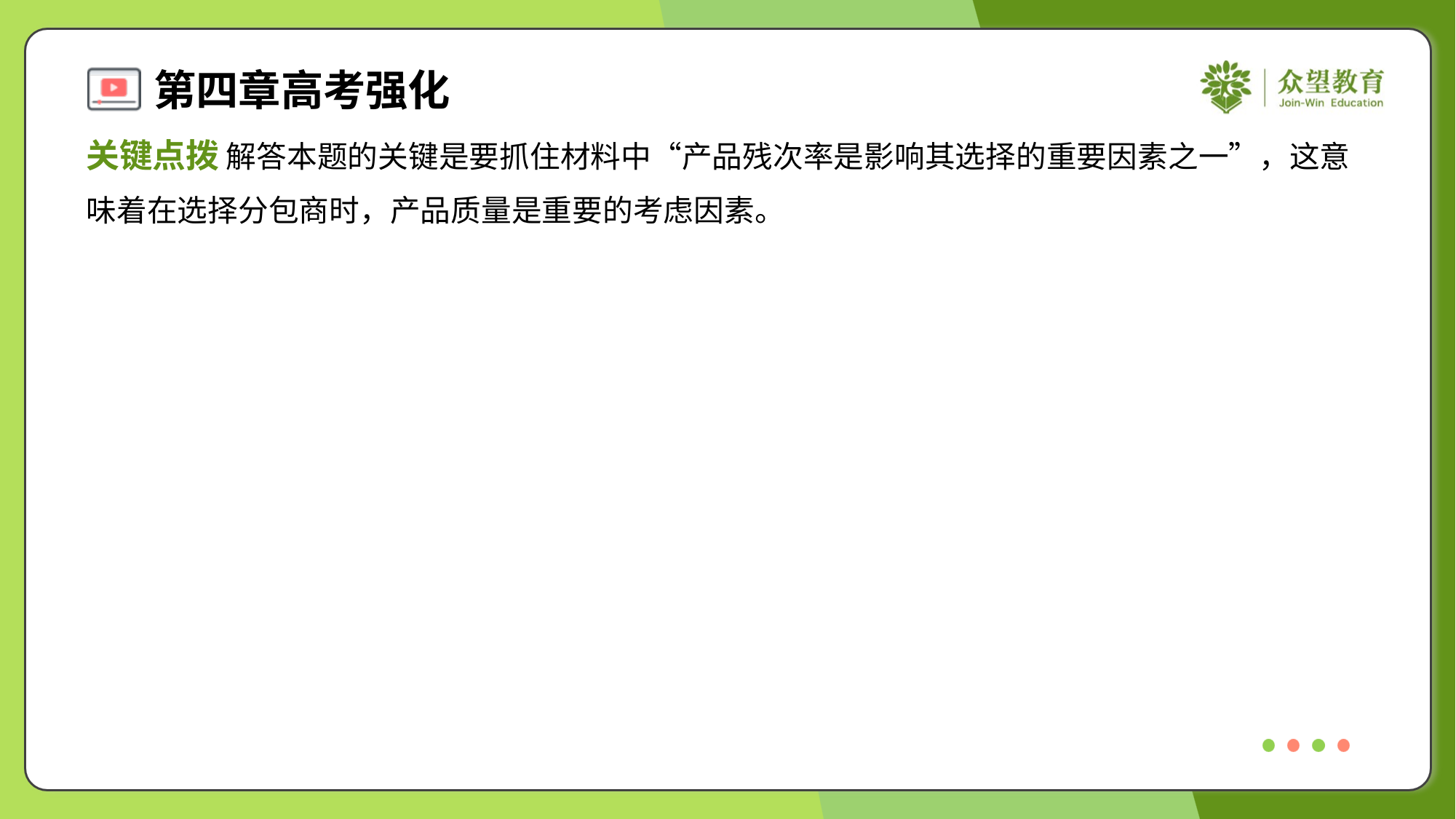

关键点拨 解答本题的关键是要抓住材料中“产品残次率是影响其选择的重要因素之一”，这意
味着在选择分包商时，产品质量是重要的考虑因素。